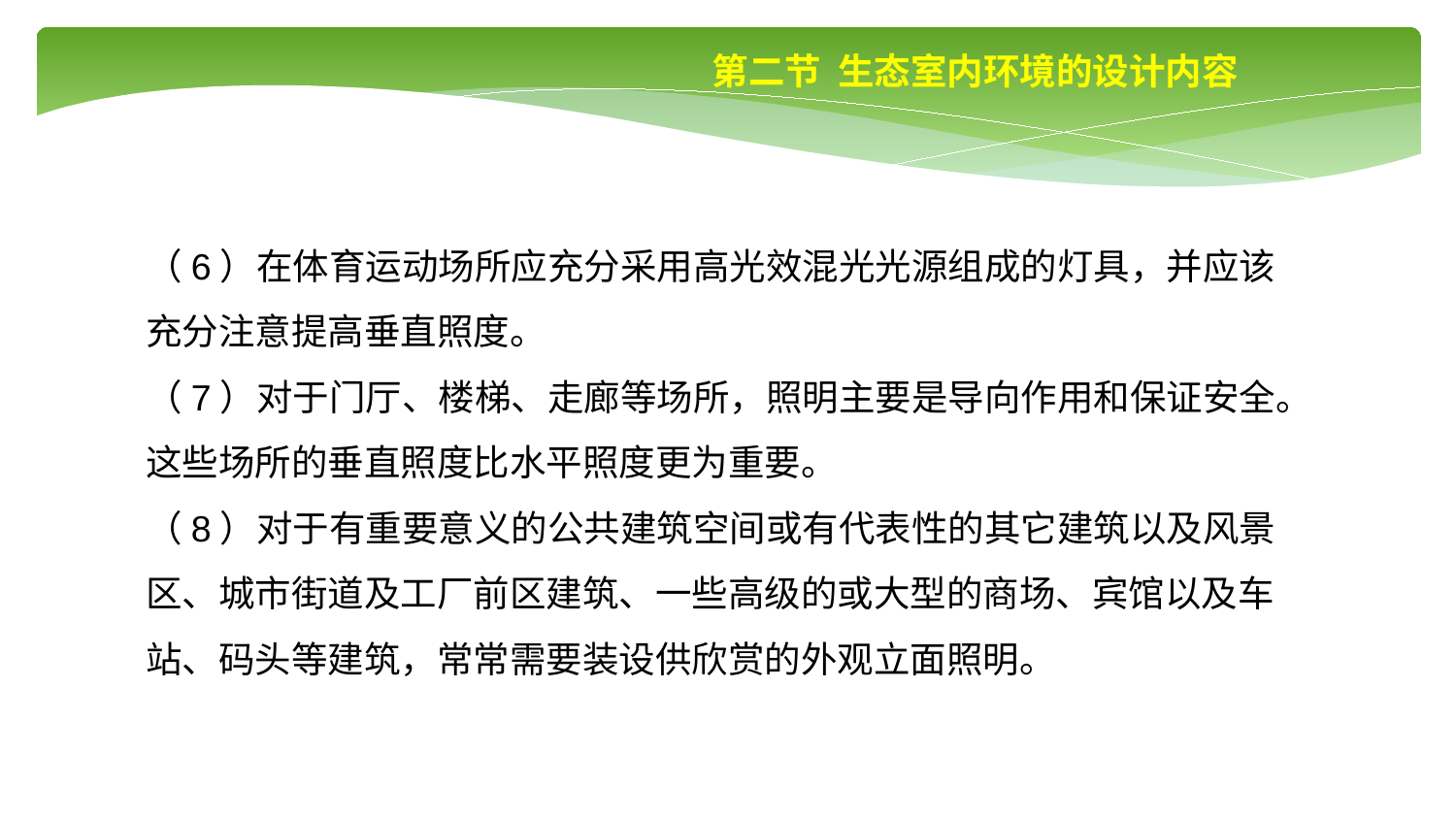

第二节  生态室内环境的设计内容
（6）在体育运动场所应充分采用高光效混光光源组成的灯具，并应该充分注意提高垂直照度。
（7）对于门厅、楼梯、走廊等场所，照明主要是导向作用和保证安全。这些场所的垂直照度比水平照度更为重要。
（8）对于有重要意义的公共建筑空间或有代表性的其它建筑以及风景区、城市街道及工厂前区建筑、一些高级的或大型的商场、宾馆以及车站、码头等建筑，常常需要装设供欣赏的外观立面照明。